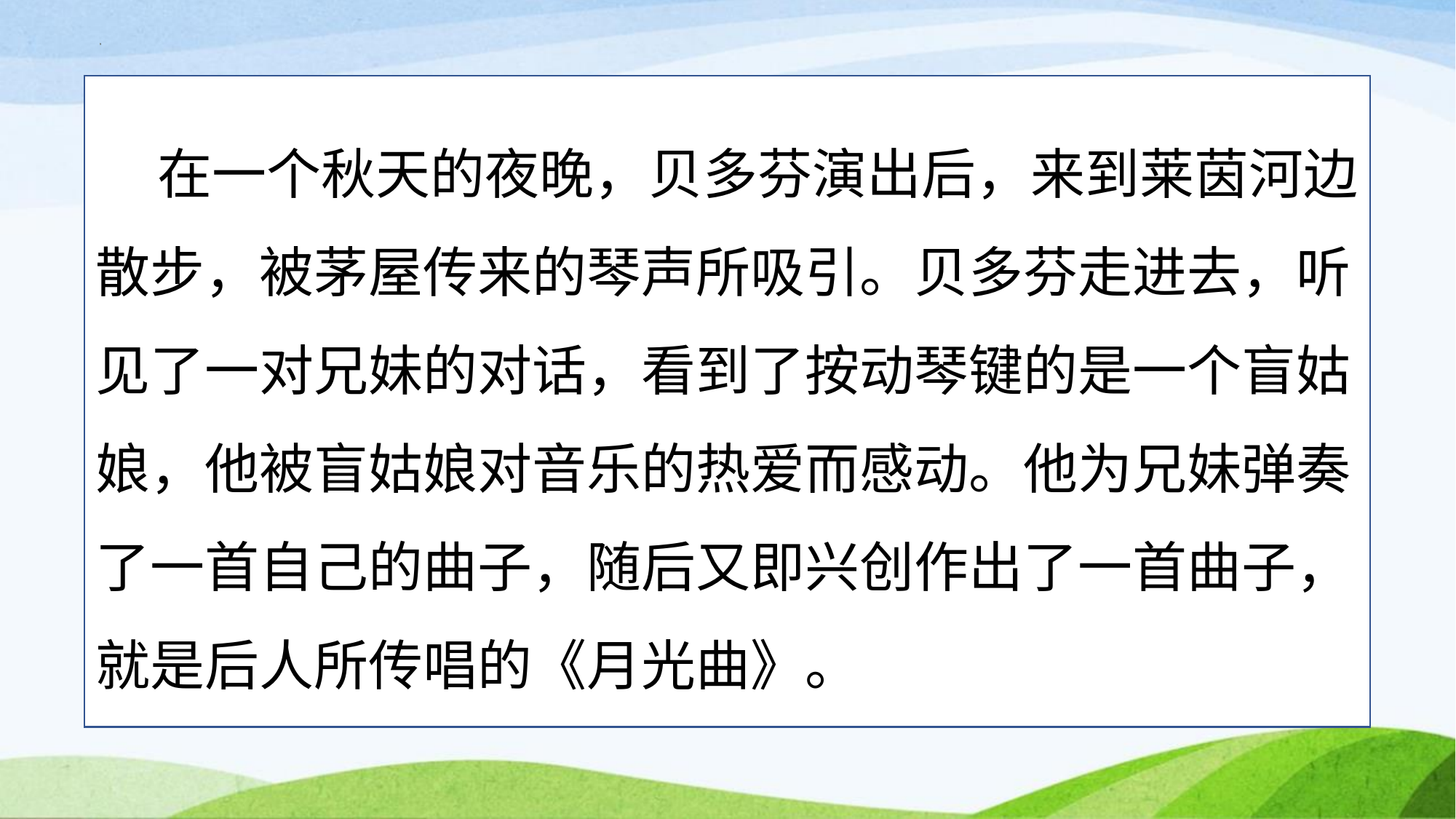

在一个秋天的夜晚，贝多芬演出后，来到莱茵河边散步，被茅屋传来的琴声所吸引。贝多芬走进去，听见了一对兄妹的对话，看到了按动琴键的是一个盲姑娘，他被盲姑娘对音乐的热爱而感动。他为兄妹弹奏了一首自己的曲子，随后又即兴创作出了一首曲子，就是后人所传唱的《月光曲》。